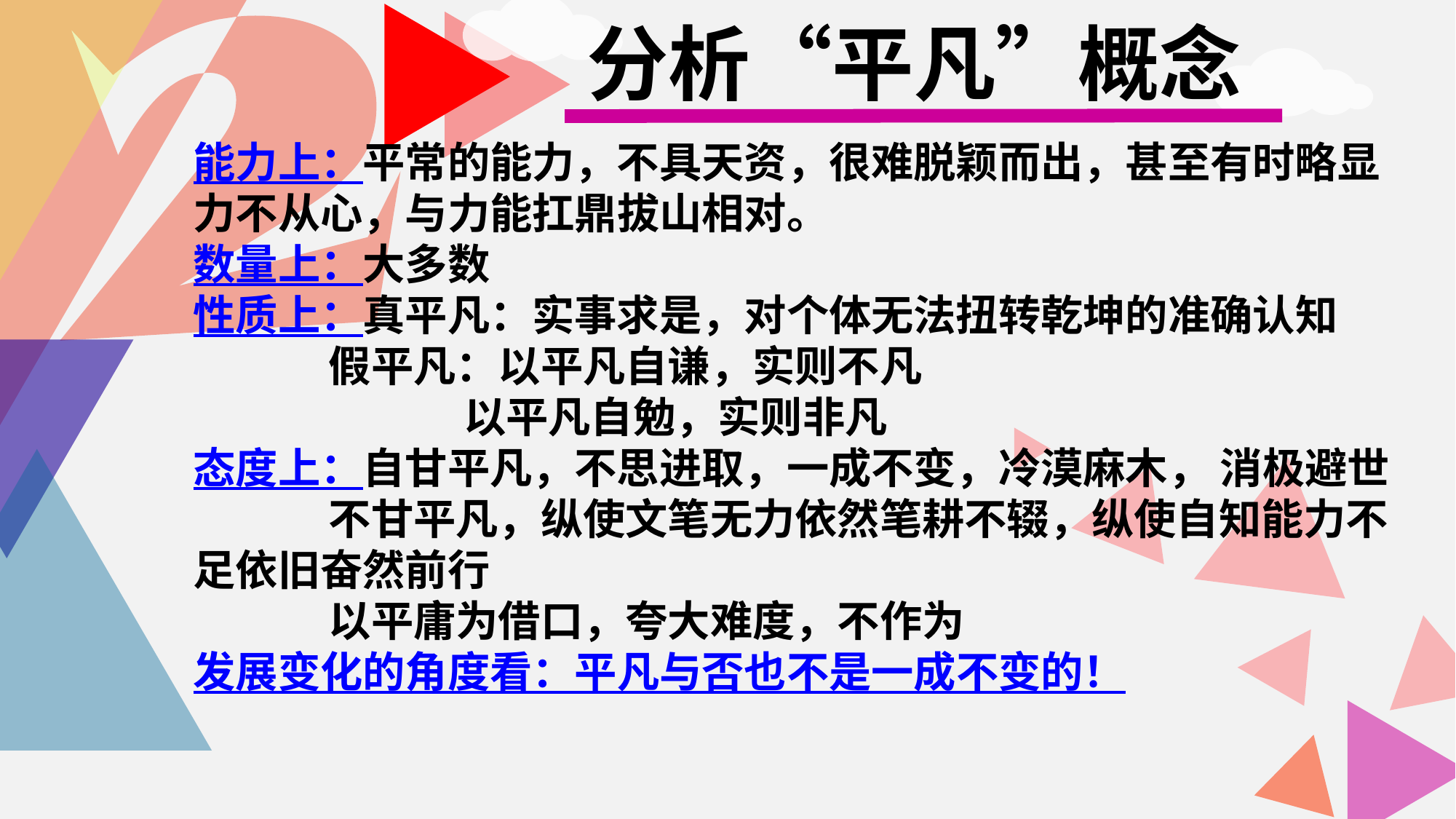

分析“平凡”概念

能力上：平常的能力，不具天资，很难脱颖而出，甚至有时略显力不从心，与力能扛鼎拔山相对。
数量上：大多数
性质上：真平凡：实事求是，对个体无法扭转乾坤的准确认知
             假平凡：以平凡自谦，实则不凡
                           以平凡自勉，实则非凡
态度上：自甘平凡，不思进取，一成不变，冷漠麻木， 消极避世
             不甘平凡，纵使文笔无力依然笔耕不辍，纵使自知能力不足依旧奋然前行
             以平庸为借口，夸大难度，不作为
发展变化的角度看：平凡与否也不是一成不变的！